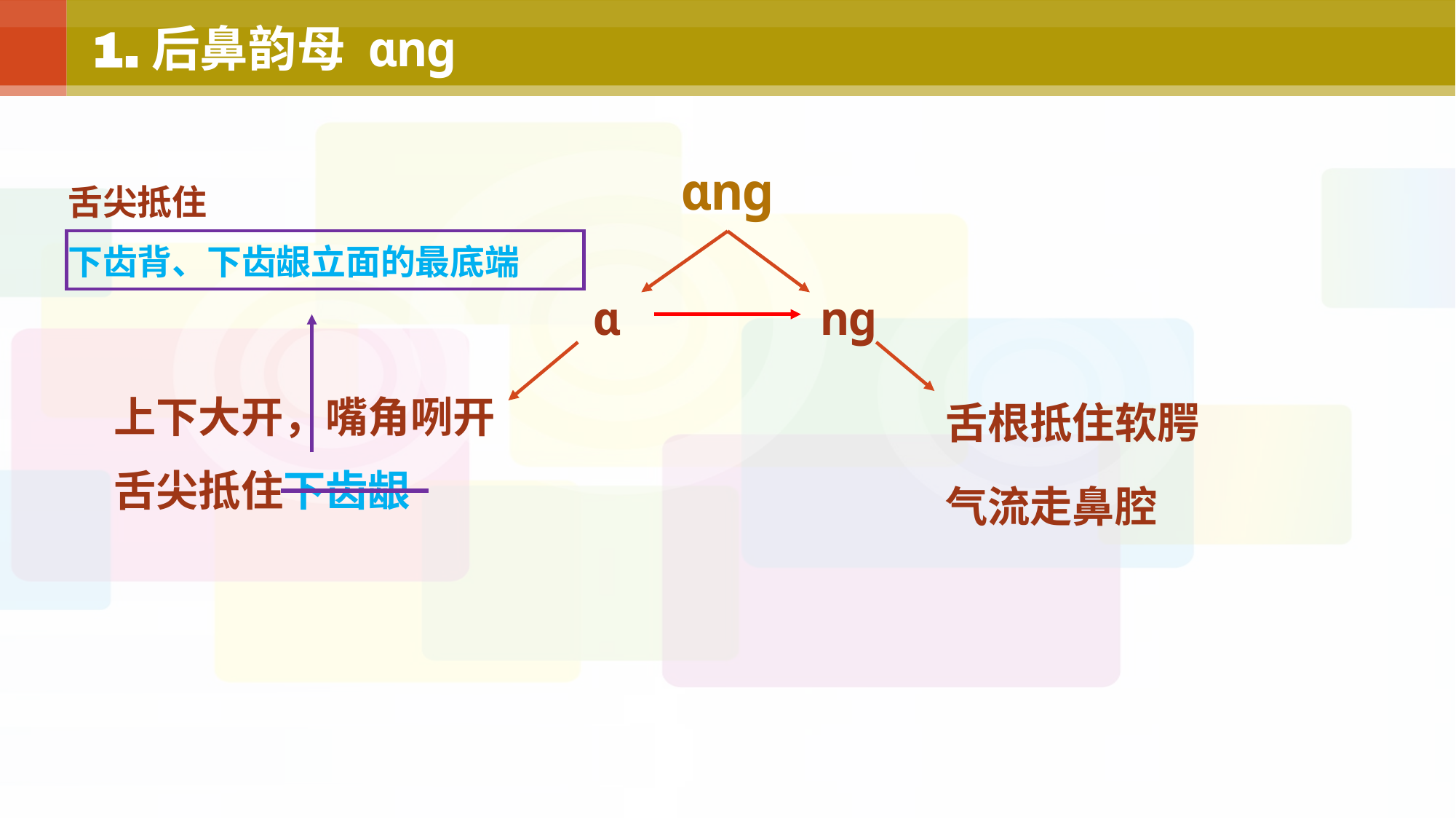

# 1.后鼻韵母 ɑnɡ
ɑnɡ
舌尖抵住
下齿背、下齿龈立面的最底端

ɑ
nɡ
舌根抵住软腭
气流走鼻腔
上下大开，嘴角咧开
舌尖抵住下齿龈